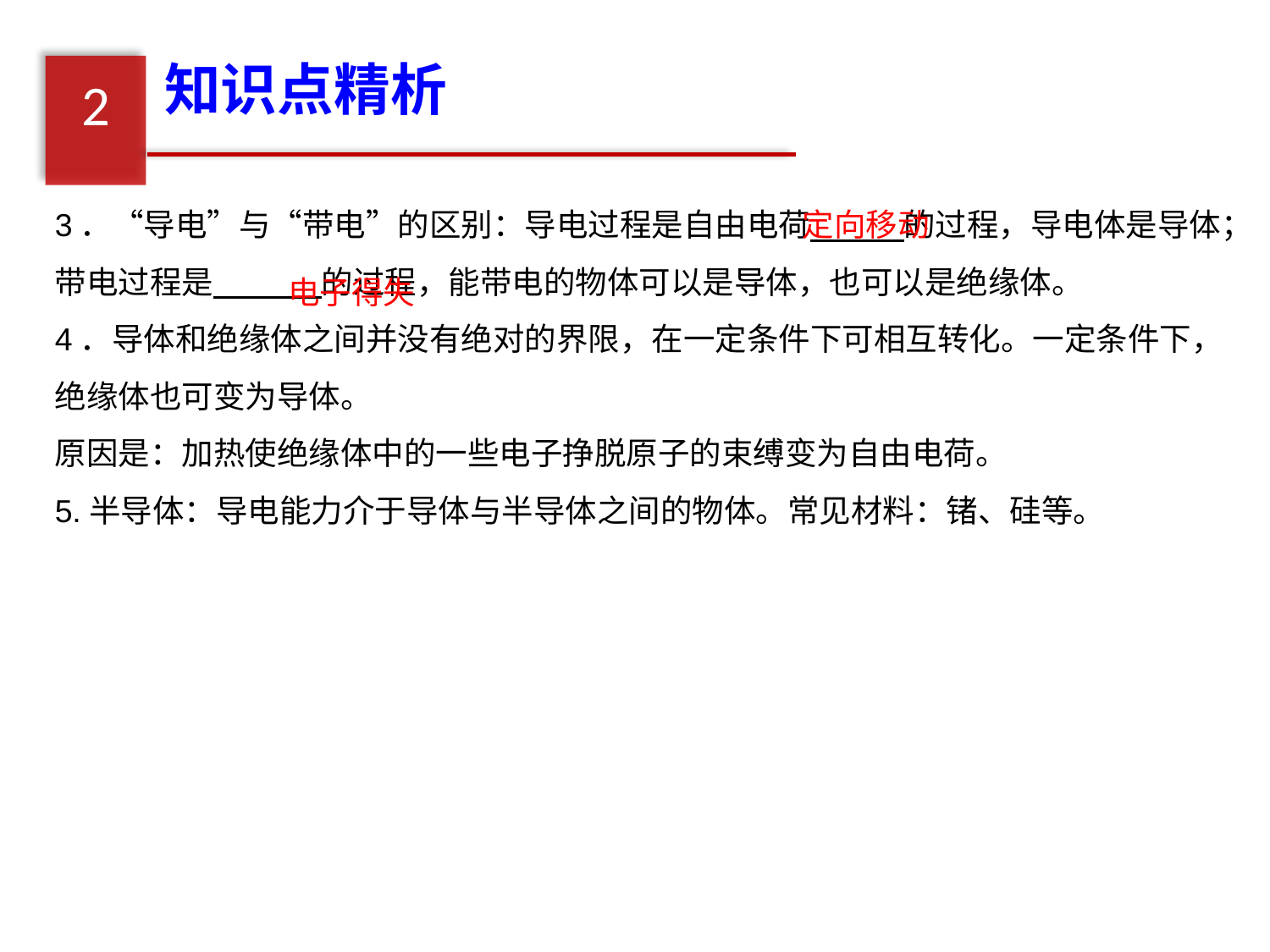

知识点精析

2
3．“导电”与“带电”的区别：导电过程是自由电荷             的过程，导电体是导体；带电过程是               的过程，能带电的物体可以是导体，也可以是绝缘体。
4．导体和绝缘体之间并没有绝对的界限，在一定条件下可相互转化。一定条件下，绝缘体也可变为导体。
原因是：加热使绝缘体中的一些电子挣脱原子的束缚变为自由电荷。
5.半导体：导电能力介于导体与半导体之间的物体。常见材料：锗、硅等。
定向移动
电子得失